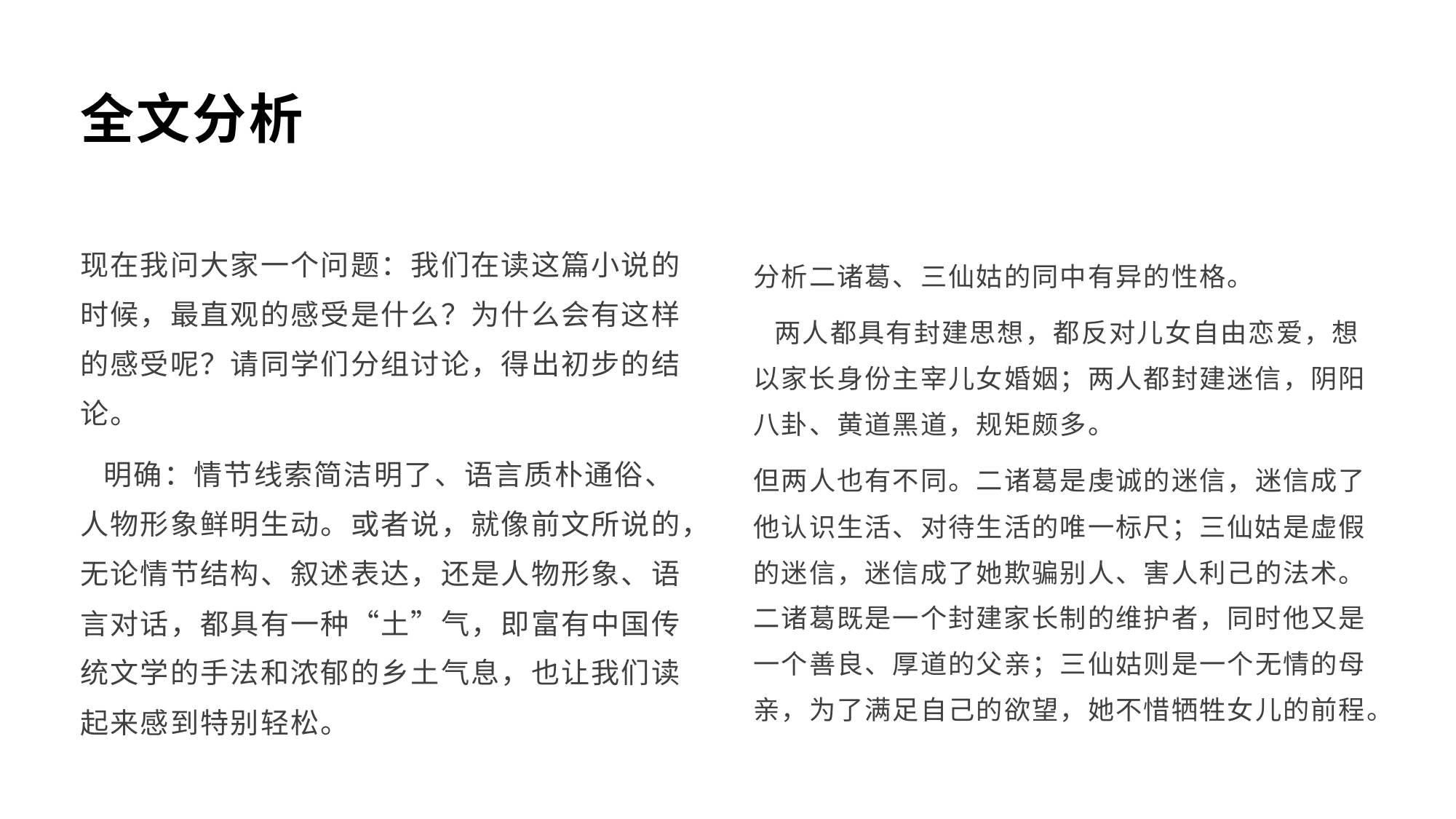

全文分析
现在我问大家一个问题：我们在读这篇小说的时候，最直观的感受是什么？为什么会有这样的感受呢？请同学们分组讨论，得出初步的结论。
  明确：情节线索简洁明了、语言质朴通俗、人物形象鲜明生动。或者说，就像前文所说的，无论情节结构、叙述表达，还是人物形象、语言对话，都具有一种“土”气，即富有中国传统文学的手法和浓郁的乡土气息，也让我们读起来感到特别轻松。
分析二诸葛、三仙姑的同中有异的性格。
  两人都具有封建思想，都反对儿女自由恋爱，想以家长身份主宰儿女婚姻；两人都封建迷信，阴阳八卦、黄道黑道，规矩颇多。
但两人也有不同。二诸葛是虔诚的迷信，迷信成了他认识生活、对待生活的唯一标尺；三仙姑是虚假的迷信，迷信成了她欺骗别人、害人利己的法术。二诸葛既是一个封建家长制的维护者，同时他又是一个善良、厚道的父亲；三仙姑则是一个无情的母亲，为了满足自己的欲望，她不惜牺牲女儿的前程。